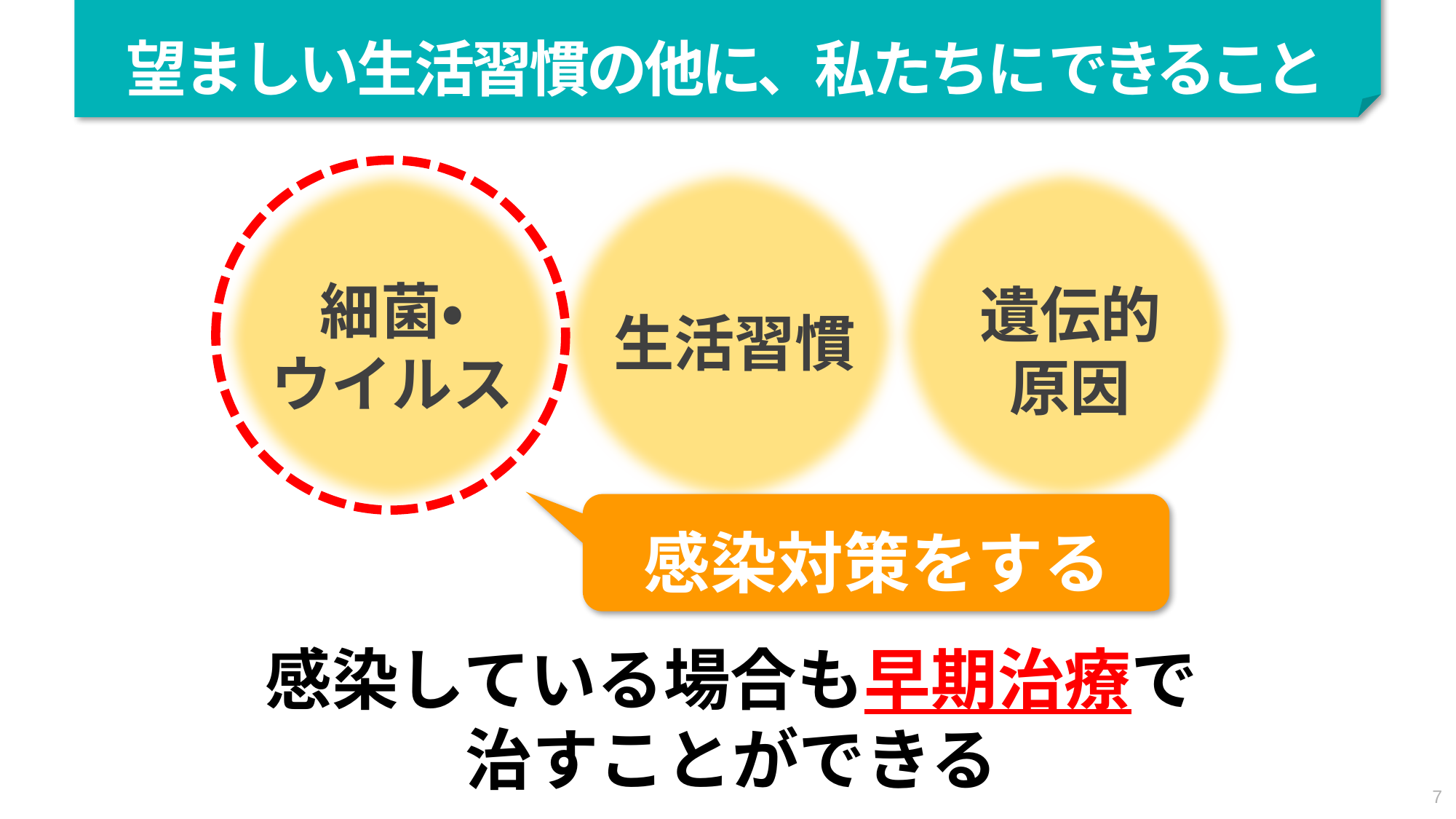

望ましい生活習慣の他に、私たちにできること

生活習慣

遺伝的
原因

細菌・
ウイルス
感染対策をする
感染している場合も早期治療で
治すことができる
7